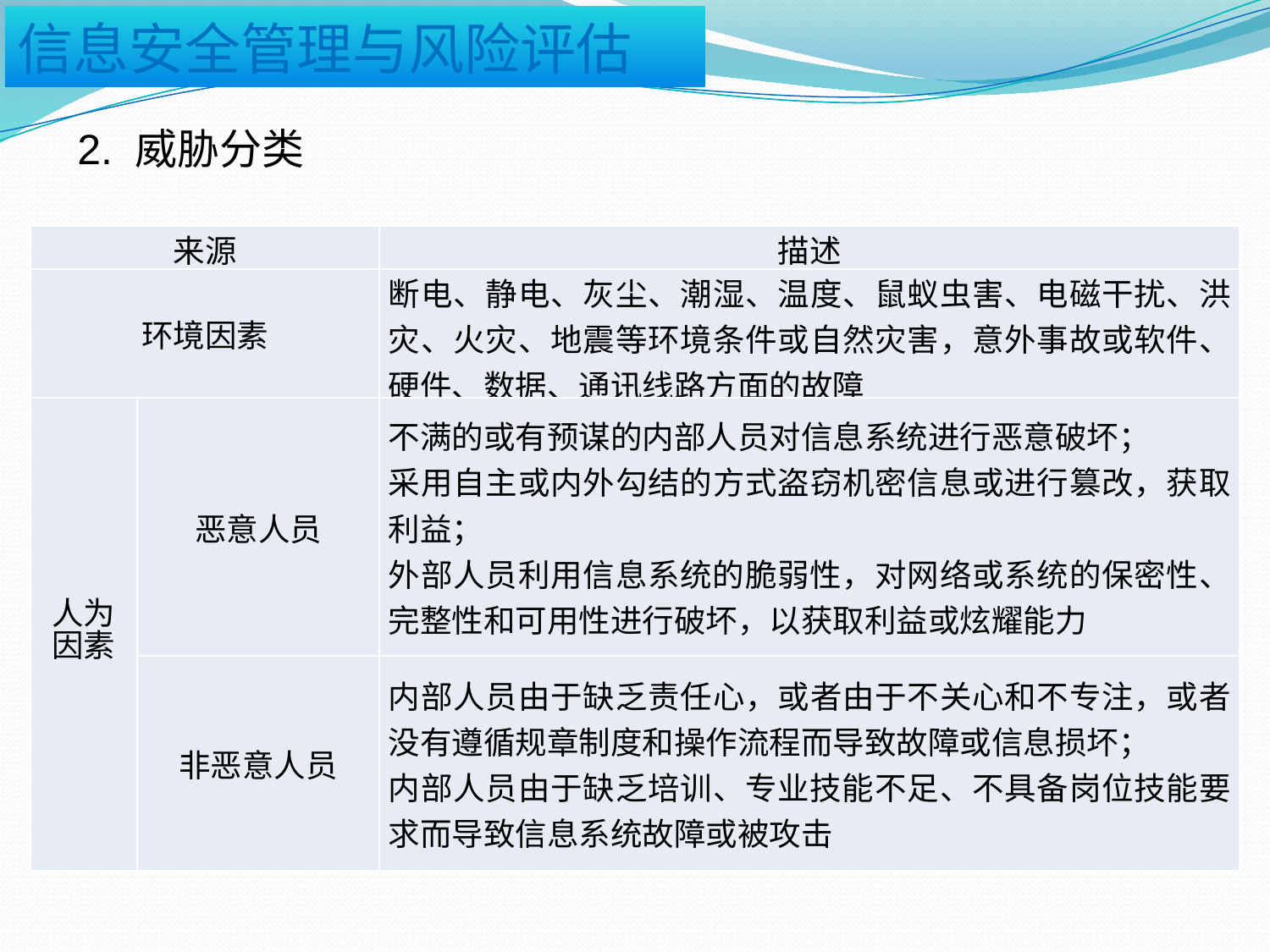

2. 威胁分类
| 来源 |  | 描述 |
| --- | --- | --- |
| 环境因素 |  | 断电、静电、灰尘、潮湿、温度、鼠蚁虫害、电磁干扰、洪灾、火灾、地震等环境条件或自然灾害，意外事故或软件、硬件、数据、通讯线路方面的故障 |
| 人为因素 | 恶意人员 | 不满的或有预谋的内部人员对信息系统进行恶意破坏； 采用自主或内外勾结的方式盗窃机密信息或进行篡改，获取利益； 外部人员利用信息系统的脆弱性，对网络或系统的保密性、完整性和可用性进行破坏，以获取利益或炫耀能力 |
|  | 非恶意人员 | 内部人员由于缺乏责任心，或者由于不关心和不专注，或者没有遵循规章制度和操作流程而导致故障或信息损坏； 内部人员由于缺乏培训、专业技能不足、不具备岗位技能要求而导致信息系统故障或被攻击 |